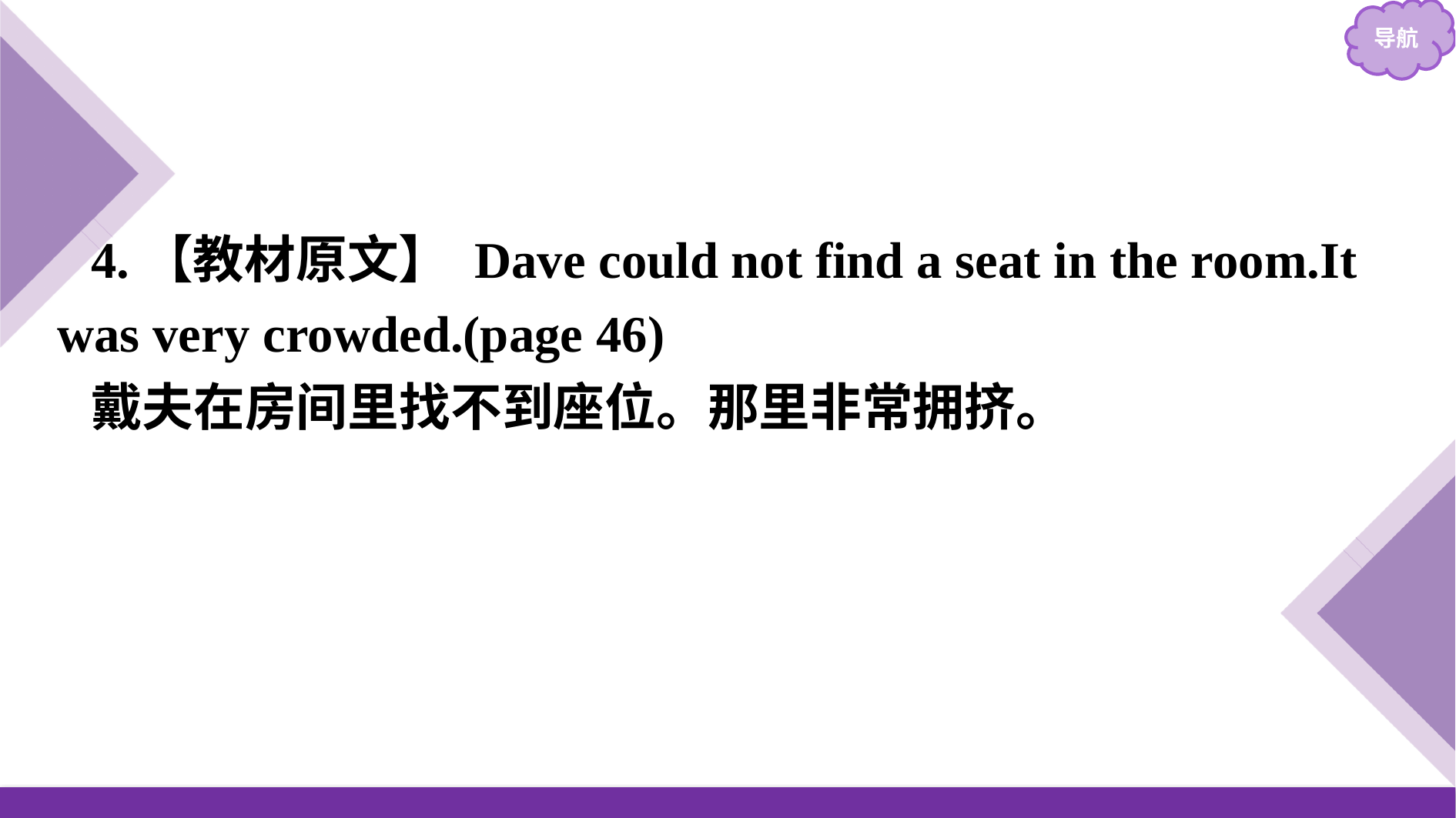

4.【教材原文】 Dave could not find a seat in the room.It was very crowded.(page 46)
戴夫在房间里找不到座位。那里非常拥挤。